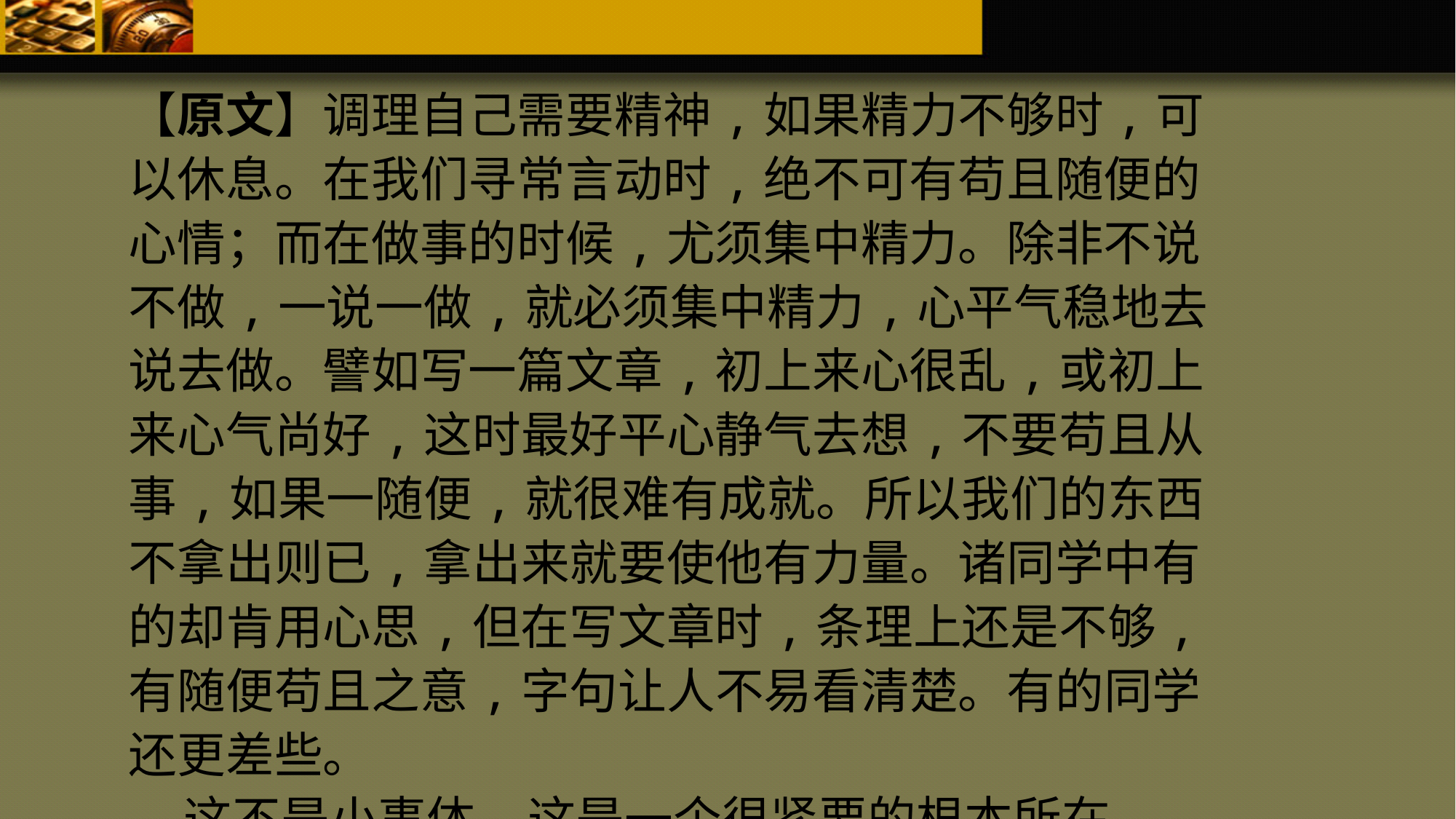

【原文】调理自己需要精神,如果精力不够时,可以休息。在我们寻常言动时,绝不可有苟且随便的心情；而在做事的时候,尤须集中精力。除非不说不做,一说一做,就必须集中精力,心平气稳地去说去做。譬如写一篇文章,初上来心很乱,或初上来心气尚好,这时最好平心静气去想,不要苟且从事,如果一随便,就很难有成就。所以我们的东西不拿出则已,拿出来就要使他有力量。诸同学中有的却肯用心思,但在写文章时,条理上还是不够,有随便苟且之意,字句让人不易看清楚。有的同学还更差些。
    这不是小事体,这是一个很紧要的根本所在。